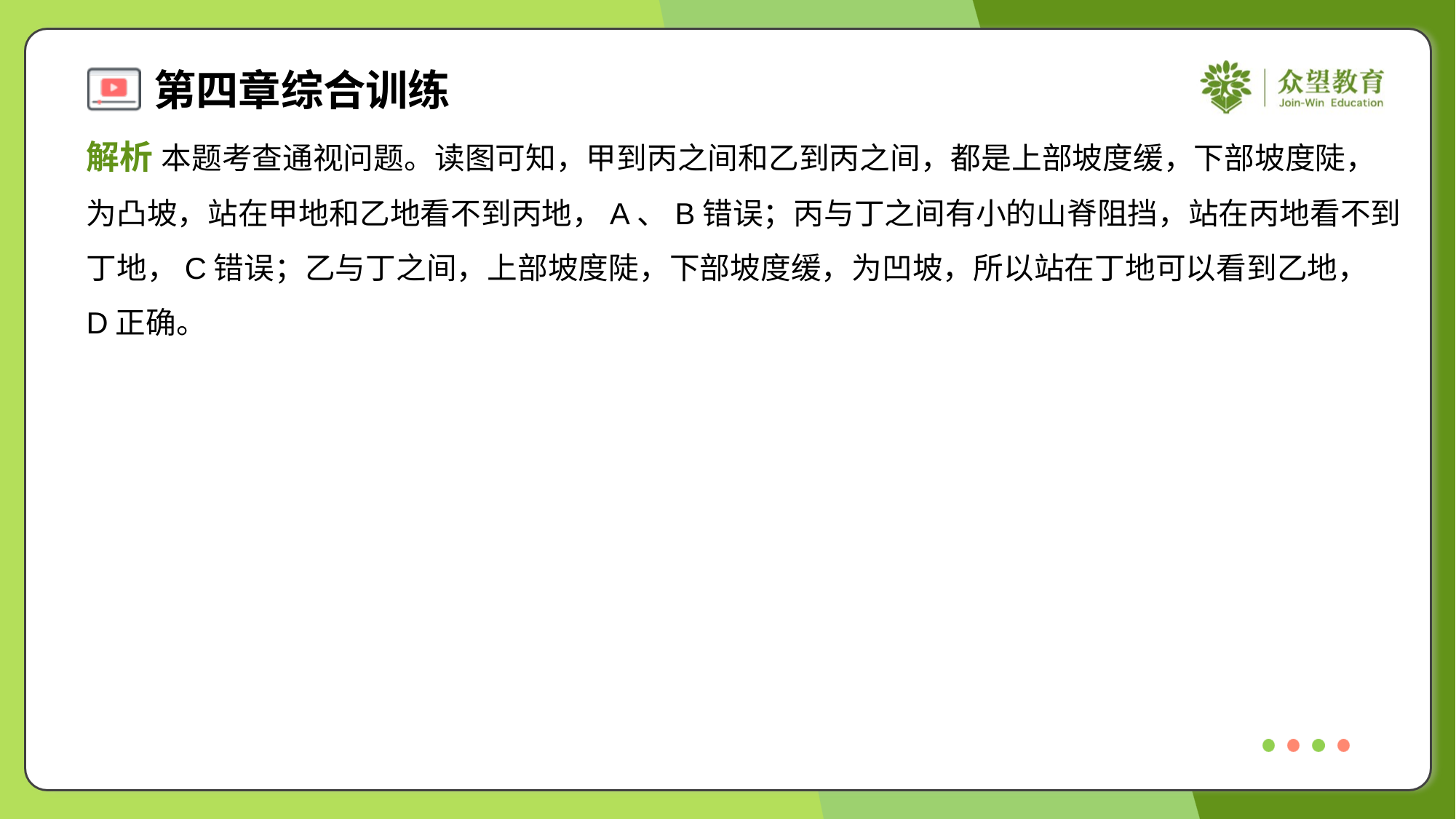

解析 本题考查通视问题。读图可知，甲到丙之间和乙到丙之间，都是上部坡度缓，下部坡度陡，
为凸坡，站在甲地和乙地看不到丙地，A、B错误；丙与丁之间有小的山脊阻挡，站在丙地看不到
丁地，C错误；乙与丁之间，上部坡度陡，下部坡度缓，为凹坡，所以站在丁地可以看到乙地，
D正确。